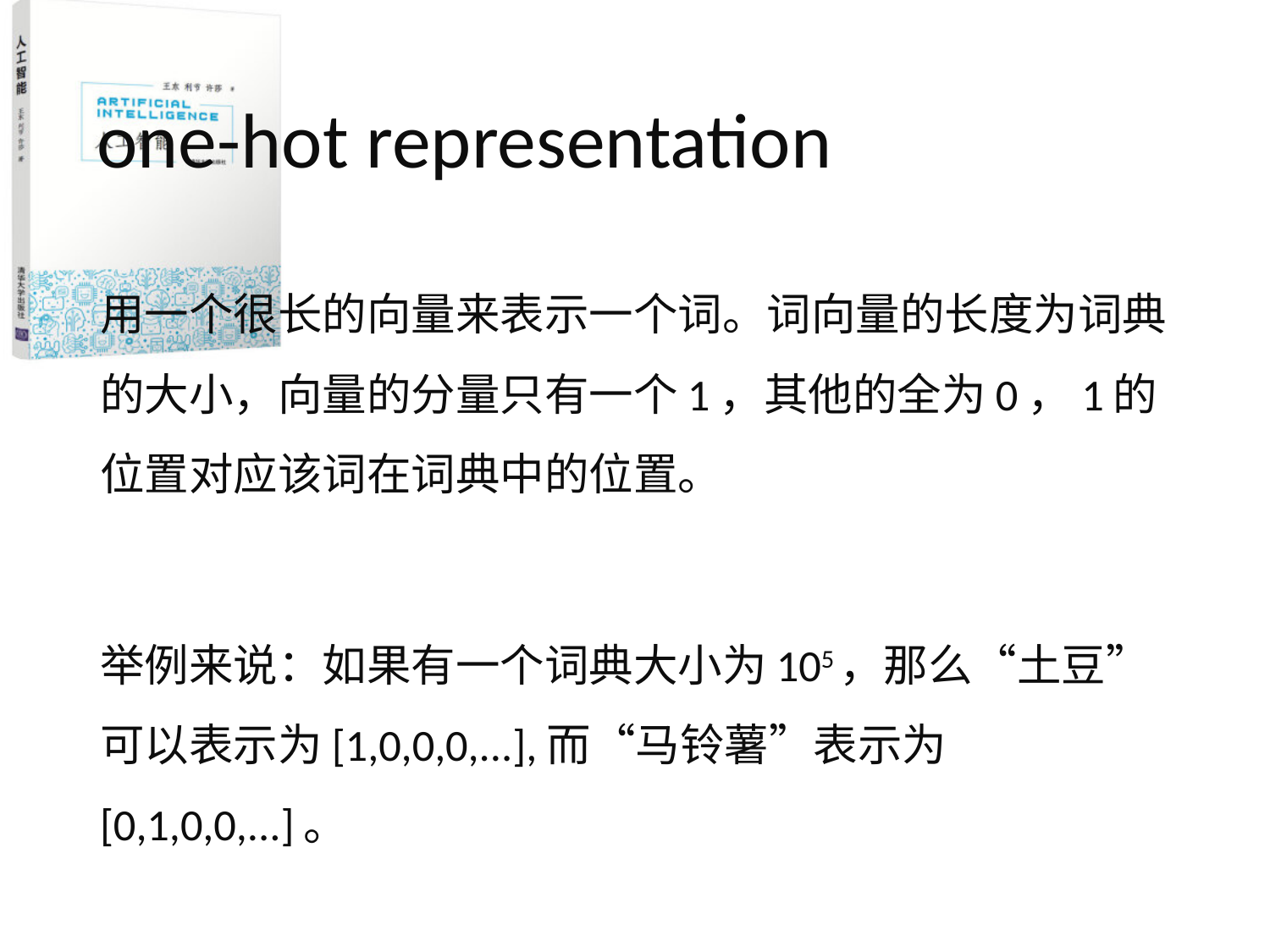

# one-hot representation
用一个很长的向量来表示一个词。词向量的长度为词典的大小，向量的分量只有一个1，其他的全为0，1的位置对应该词在词典中的位置。

举例来说：如果有一个词典大小为105，那么“土豆”可以表示为[1,0,0,0,...],而“马铃薯”表示为[0,1,0,0,...]。